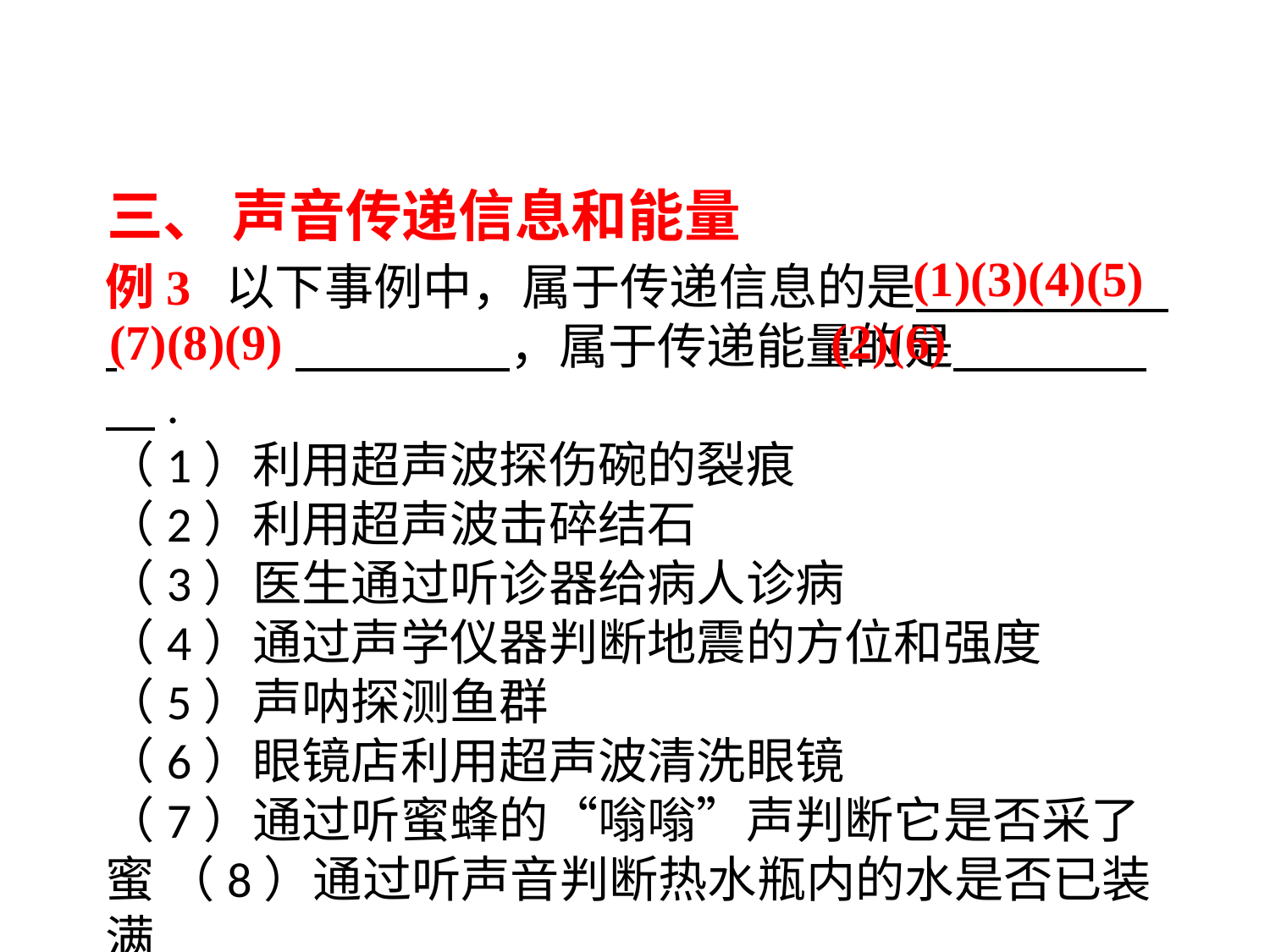

三、 声音传递信息和能量
(1)(3)(4)(5)
例3  以下事例中，属于传递信息的是     　　　　  .　　    　               ，属于传递能量的是     　         　.
（1）利用超声波探伤碗的裂痕   			（2）利用超声波击碎结石
（3）医生通过听诊器给病人诊病  			（4）通过声学仪器判断地震的方位和强度
（5）声呐探测鱼群             				（6）眼镜店利用超声波清洗眼镜
（7）通过听蜜蜂的“嗡嗡”声判断它是否采了蜜 （8）通过听声音判断热水瓶内的水是否已装满
（9）通过拍拍西瓜听听声音来辨别西瓜的生熟
(2)(6)
(7)(8)(9)